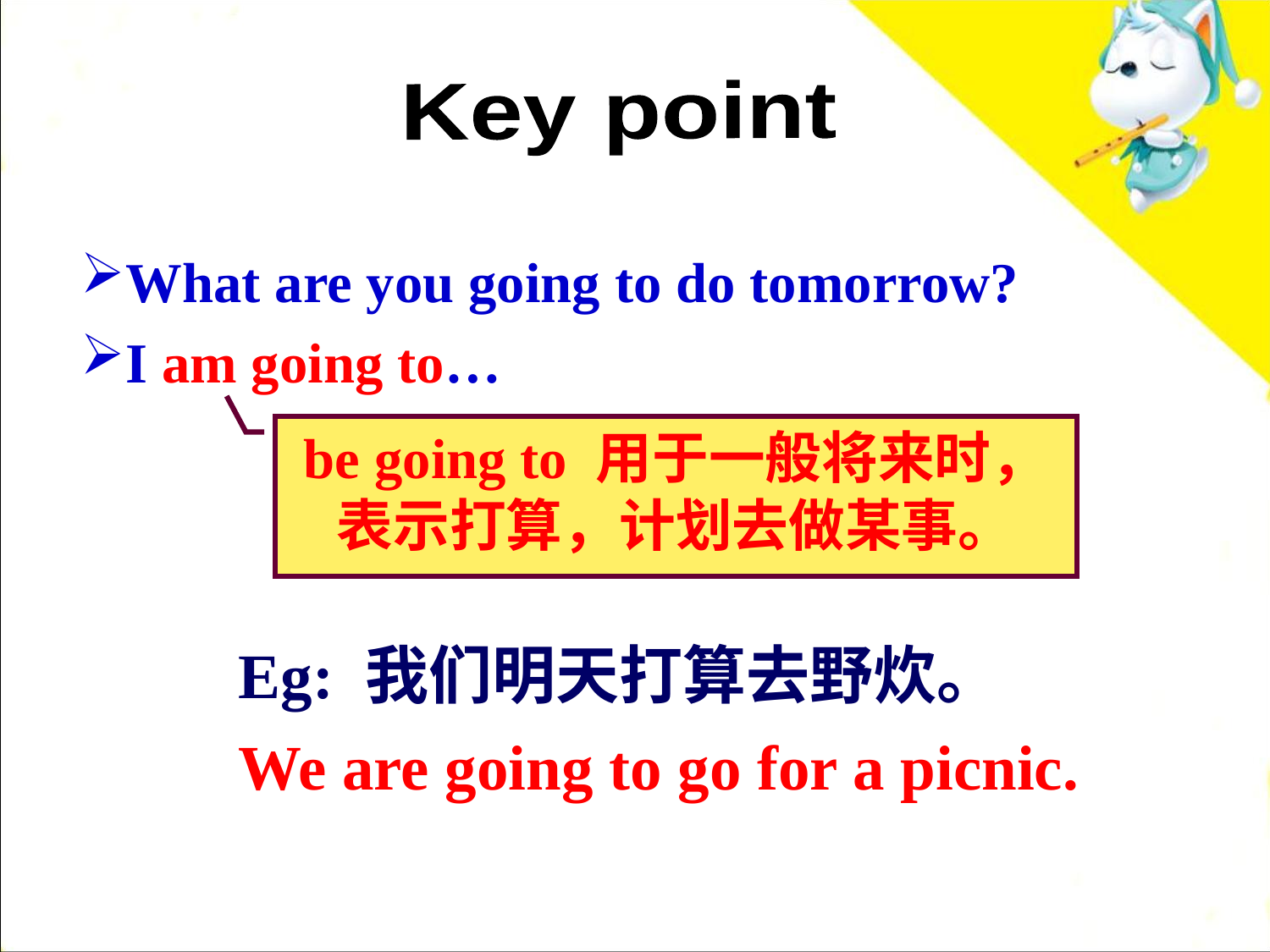

Key point
What are you going to do tomorrow?
I am going to…
be going to 用于一般将来时，表示打算，计划去做某事。
Eg: 我们明天打算去野炊。
We are going to go for a picnic.